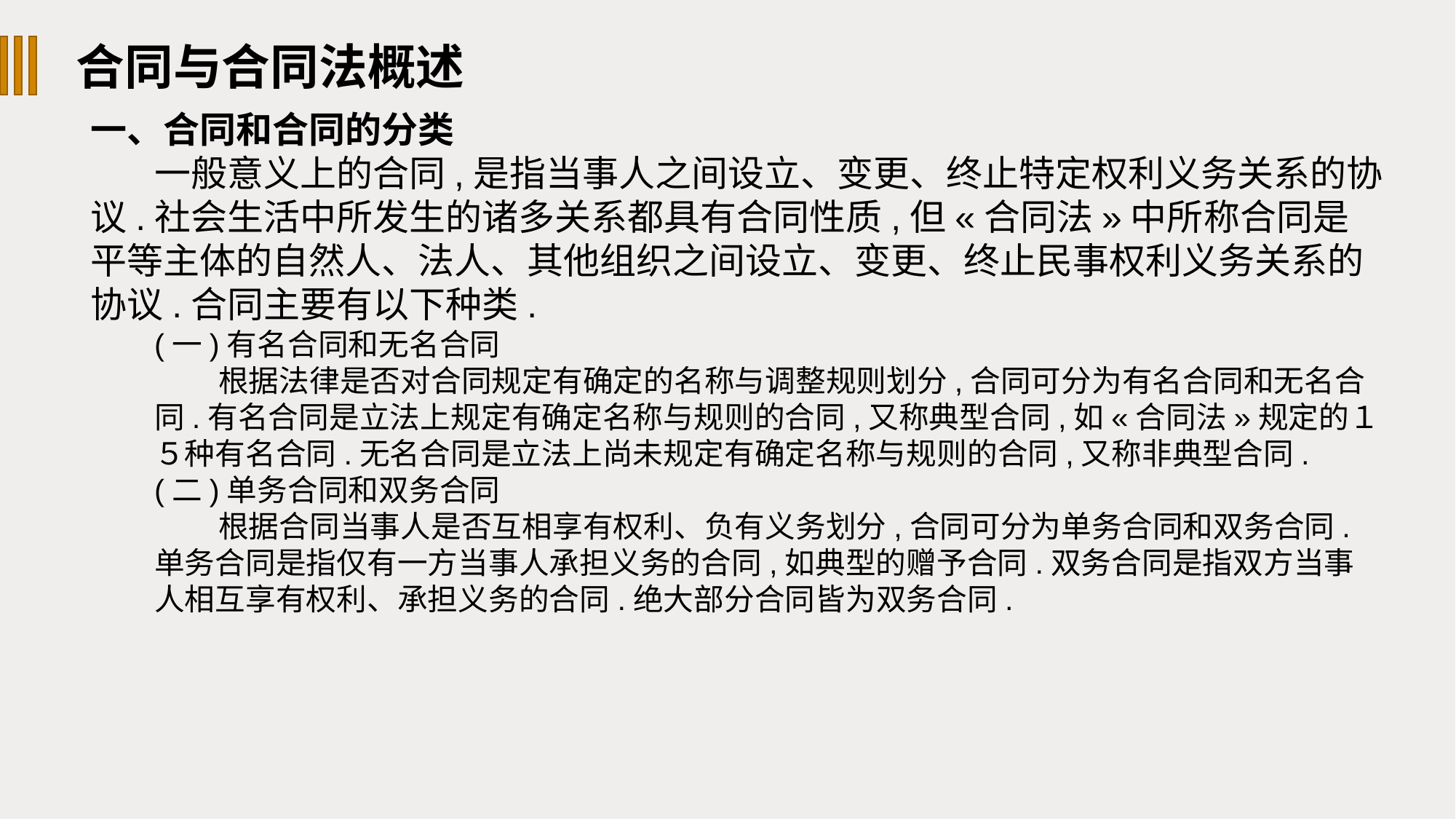

合同与合同法概述

一、合同和合同的分类
一般意义上的合同,是指当事人之间设立、变更、终止特定权利义务关系的协议.社会生活中所发生的诸多关系都具有合同性质,但«合同法»中所称合同是平等主体的自然人、法人、其他组织之间设立、变更、终止民事权利义务关系的协议.合同主要有以下种类.
(一)有名合同和无名合同
根据法律是否对合同规定有确定的名称与调整规则划分,合同可分为有名合同和无名合同.有名合同是立法上规定有确定名称与规则的合同,又称典型合同,如«合同法»规定的１５种有名合同.无名合同是立法上尚未规定有确定名称与规则的合同,又称非典型合同.
(二)单务合同和双务合同
根据合同当事人是否互相享有权利、负有义务划分,合同可分为单务合同和双务合同.单务合同是指仅有一方当事人承担义务的合同,如典型的赠予合同.双务合同是指双方当事人相互享有权利、承担义务的合同.绝大部分合同皆为双务合同.